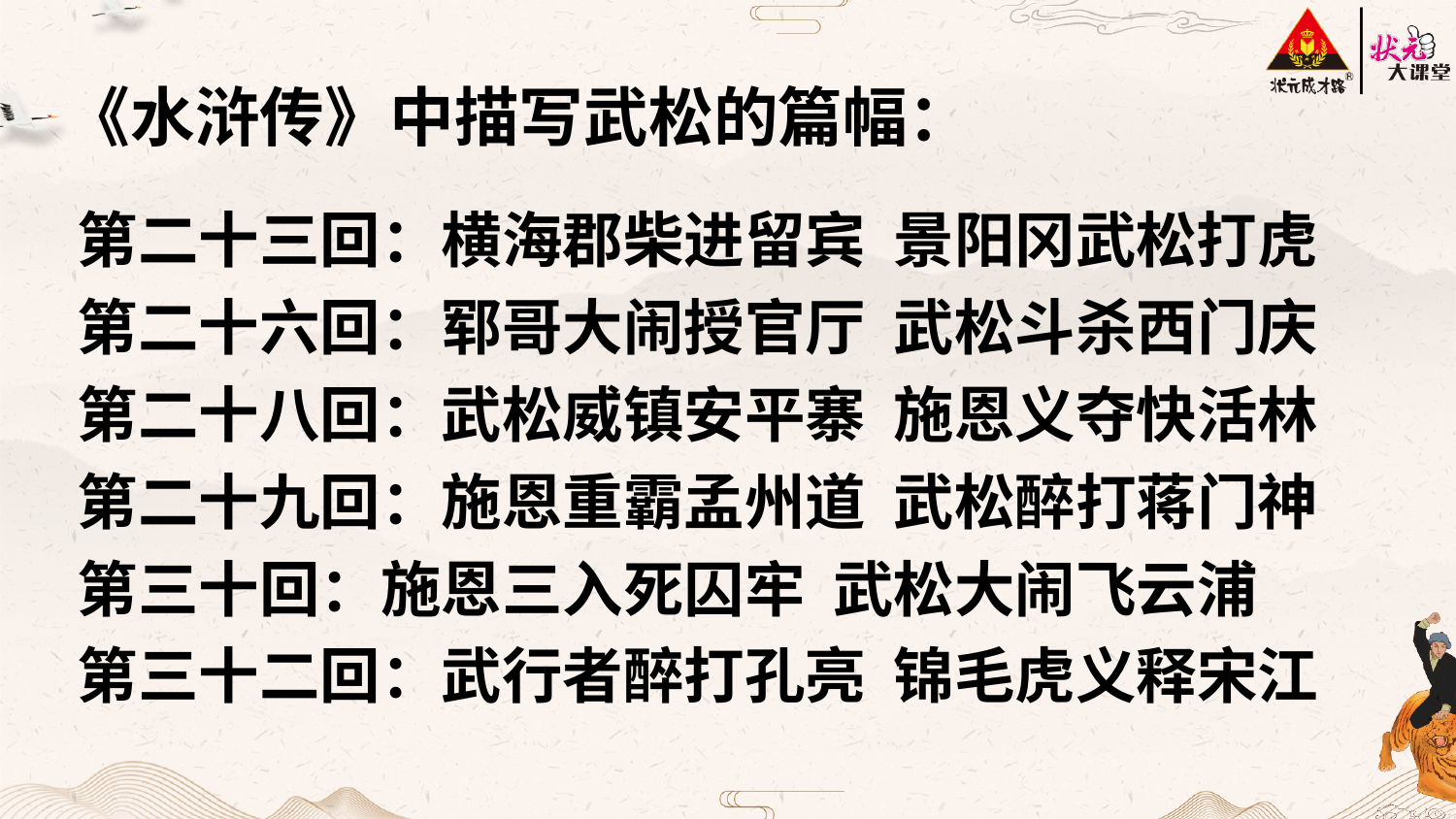

《水浒传》中描写武松的篇幅：
第二十三回：横海郡柴进留宾  景阳冈武松打虎
第二十六回：郓哥大闹授官厅  武松斗杀西门庆
第二十八回：武松威镇安平寨  施恩义夺快活林
第二十九回：施恩重霸孟州道  武松醉打蒋门神
第三十回：施恩三入死囚牢  武松大闹飞云浦
第三十二回：武行者醉打孔亮  锦毛虎义释宋江